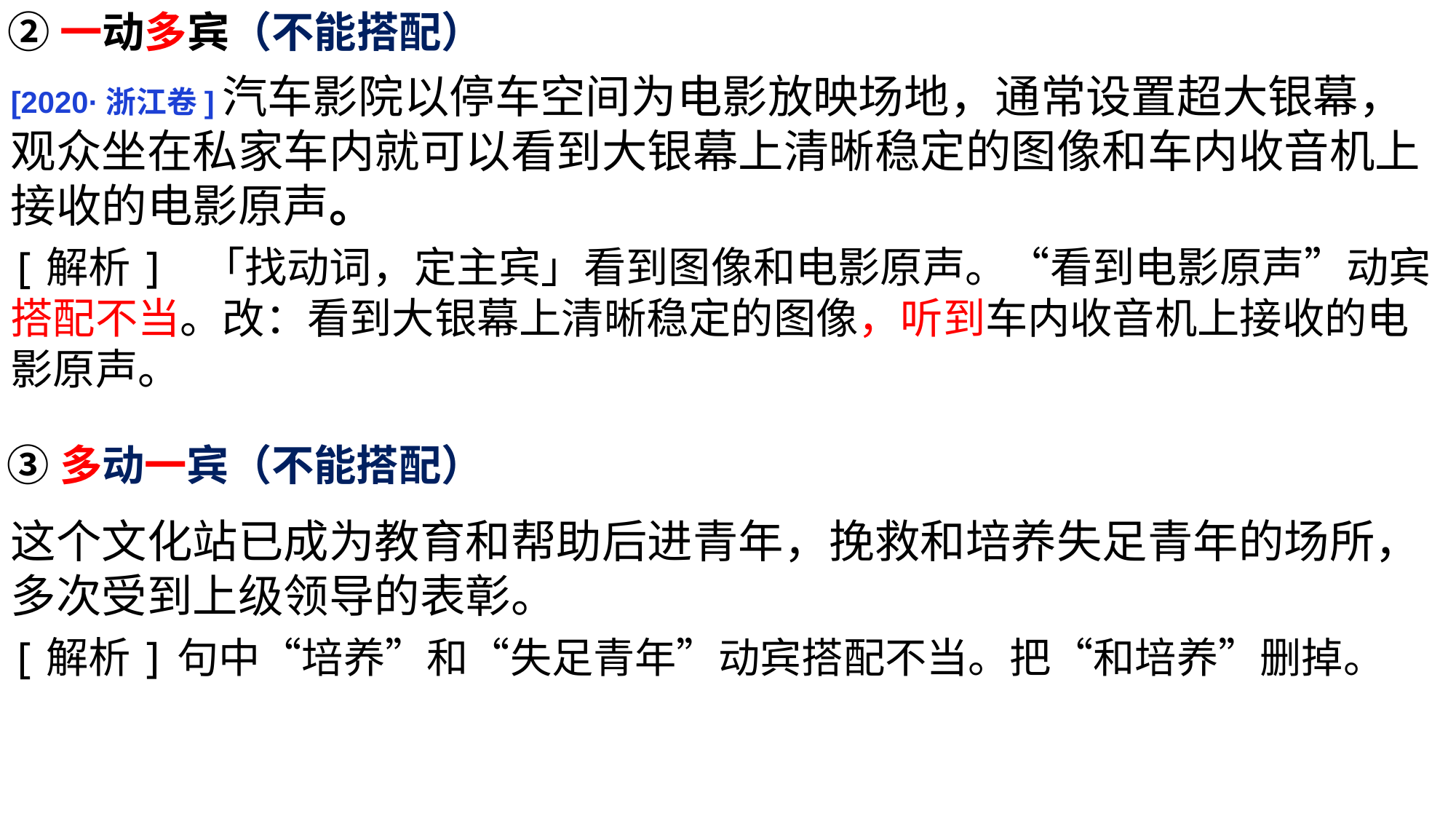

②一动多宾（不能搭配）
[2020·浙江卷]汽车影院以停车空间为电影放映场地，通常设置超大银幕，观众坐在私家车内就可以看到大银幕上清晰稳定的图像和车内收音机上接收的电影原声。
[解析] 「找动词，定主宾」看到图像和电影原声。“看到电影原声”动宾搭配不当。改：看到大银幕上清晰稳定的图像，听到车内收音机上接收的电影原声。
③多动一宾（不能搭配）
这个文化站已成为教育和帮助后进青年，挽救和培养失足青年的场所，多次受到上级领导的表彰。
[解析]句中“培养”和“失足青年”动宾搭配不当。把“和培养”删掉。